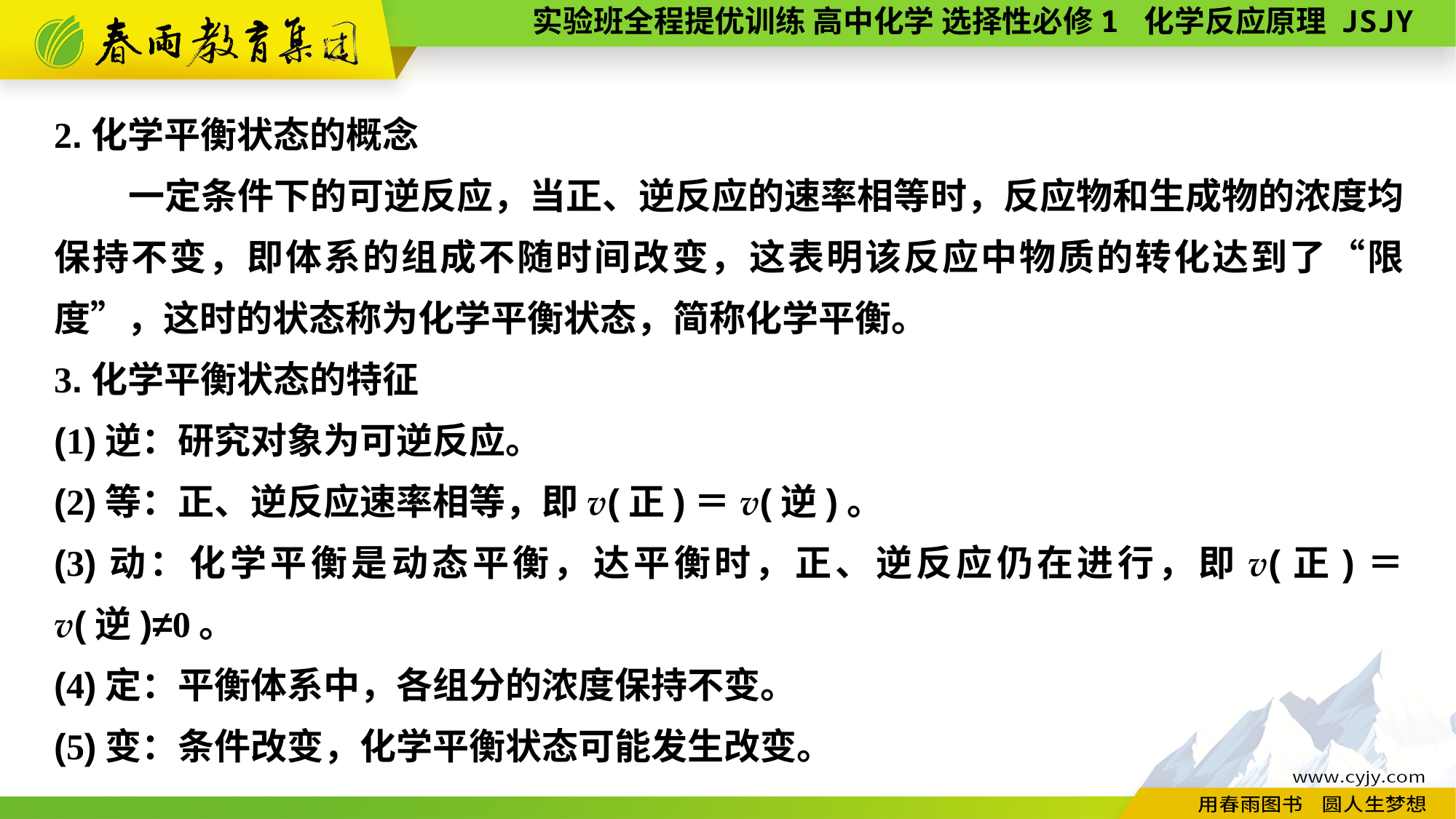

2.化学平衡状态的概念
        一定条件下的可逆反应，当正、逆反应的速率相等时，反应物和生成物的浓度均保持不变，即体系的组成不随时间改变，这表明该反应中物质的转化达到了“限度”，这时的状态称为化学平衡状态，简称化学平衡。
3.化学平衡状态的特征
(1)逆：研究对象为可逆反应。
(2)等：正、逆反应速率相等，即v(正)＝v(逆)。
(3)动：化学平衡是动态平衡，达平衡时，正、逆反应仍在进行，即v(正)＝ v(逆)≠0。
(4)定：平衡体系中，各组分的浓度保持不变。
(5)变：条件改变，化学平衡状态可能发生改变。